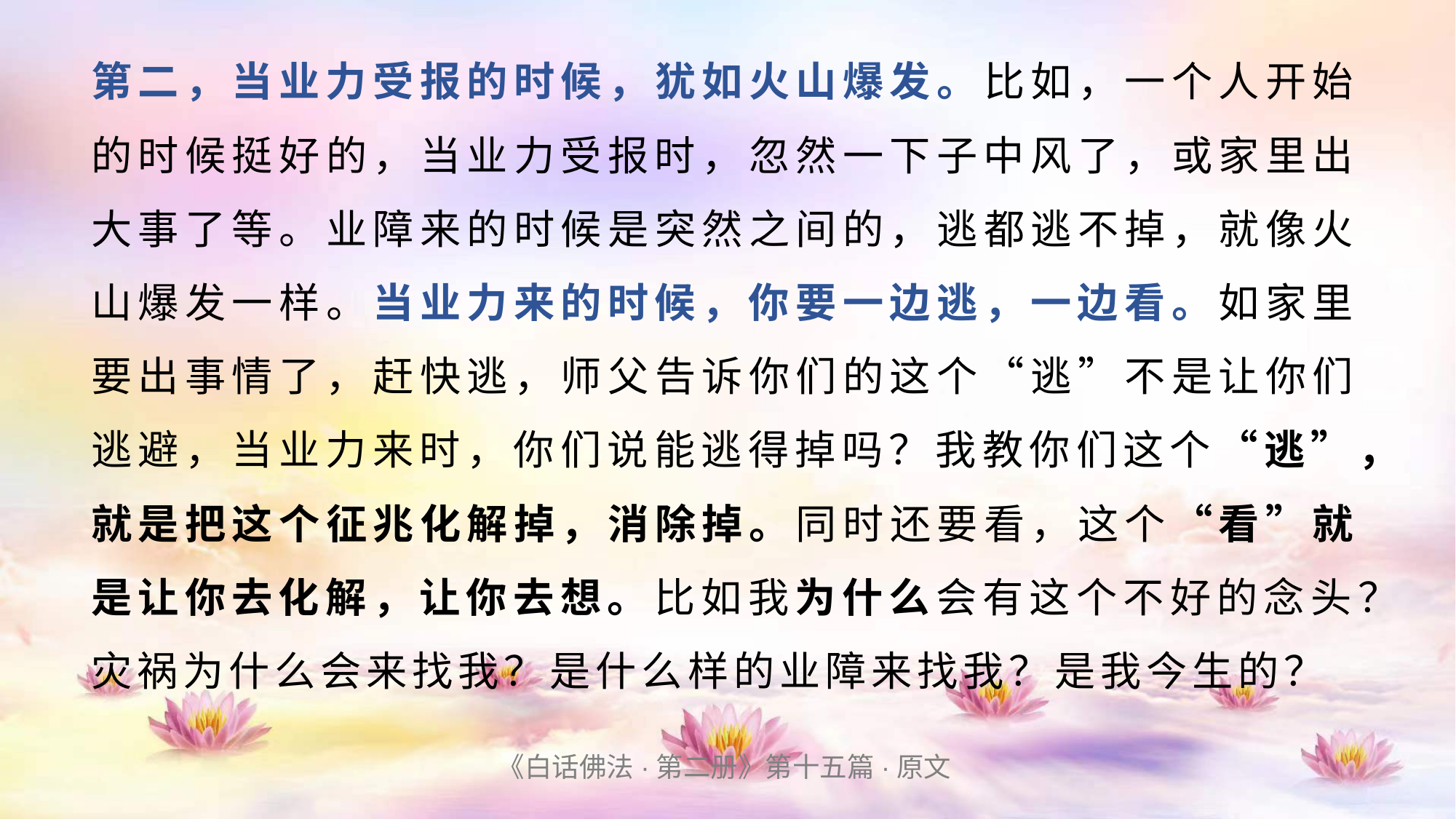

# 第二，当业力受报的时候，犹如火山爆发。比如，一个人开始的时候挺好的，当业力受报时，忽然一下子中风了，或家里出大事了等。业障来的时候是突然之间的，逃都逃不掉，就像火山爆发一样。当业力来的时候，你要一边逃，一边看。如家里要出事情了，赶快逃，师父告诉你们的这个“逃”不是让你们逃避，当业力来时，你们说能逃得掉吗？我教你们这个“逃”，就是把这个征兆化解掉，消除掉。同时还要看，这个“看”就是让你去化解，让你去想。比如我为什么会有这个不好的念头？灾祸为什么会来找我？是什么样的业障来找我？是我今生的？
《白话佛法·第二册》第十五篇·原文